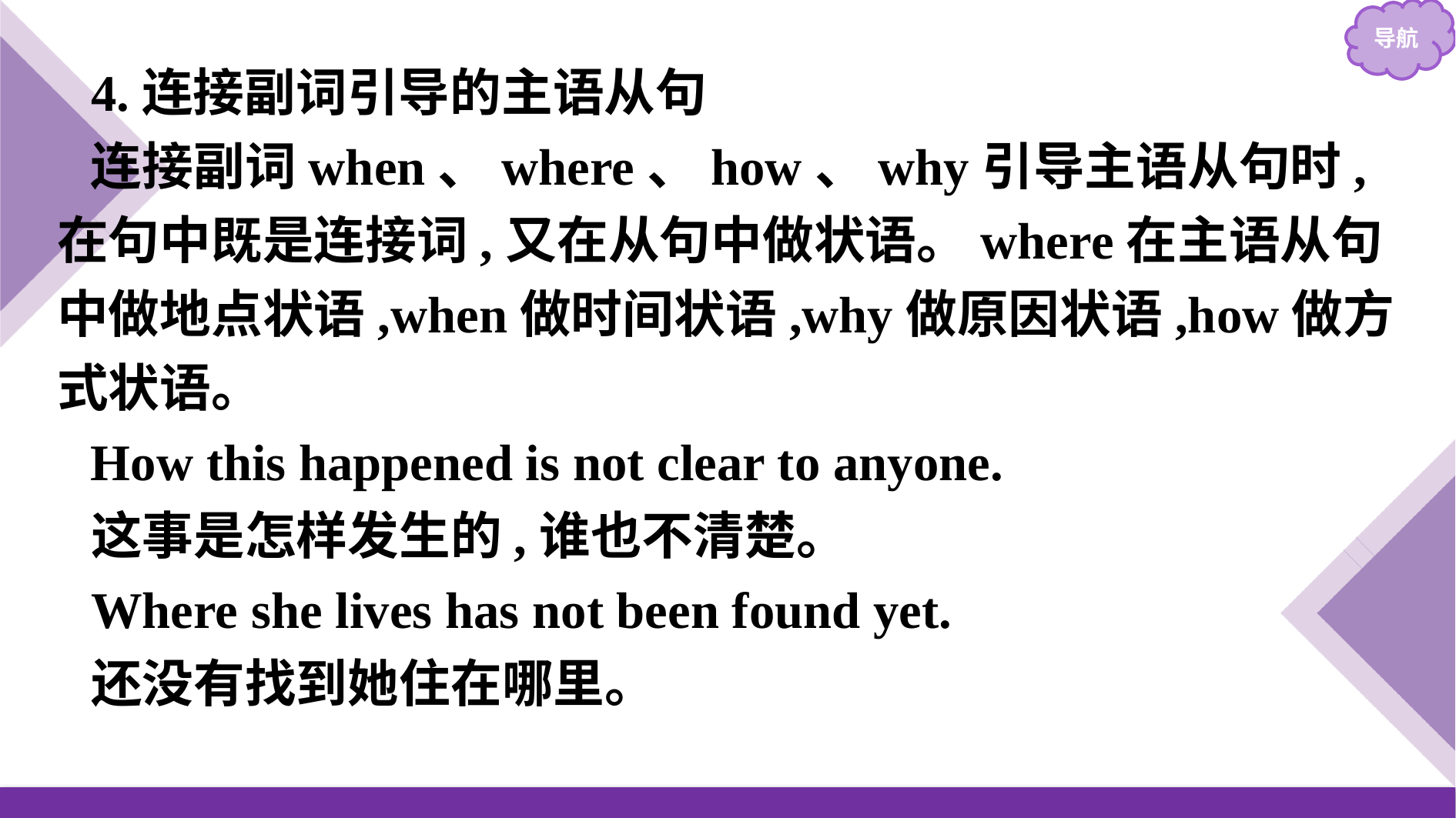

4.连接副词引导的主语从句
连接副词when、where、how、why引导主语从句时,在句中既是连接词,又在从句中做状语。where在主语从句中做地点状语,when做时间状语,why做原因状语,how做方式状语。
How this happened is not clear to anyone.
这事是怎样发生的,谁也不清楚。
Where she lives has not been found yet.
还没有找到她住在哪里。